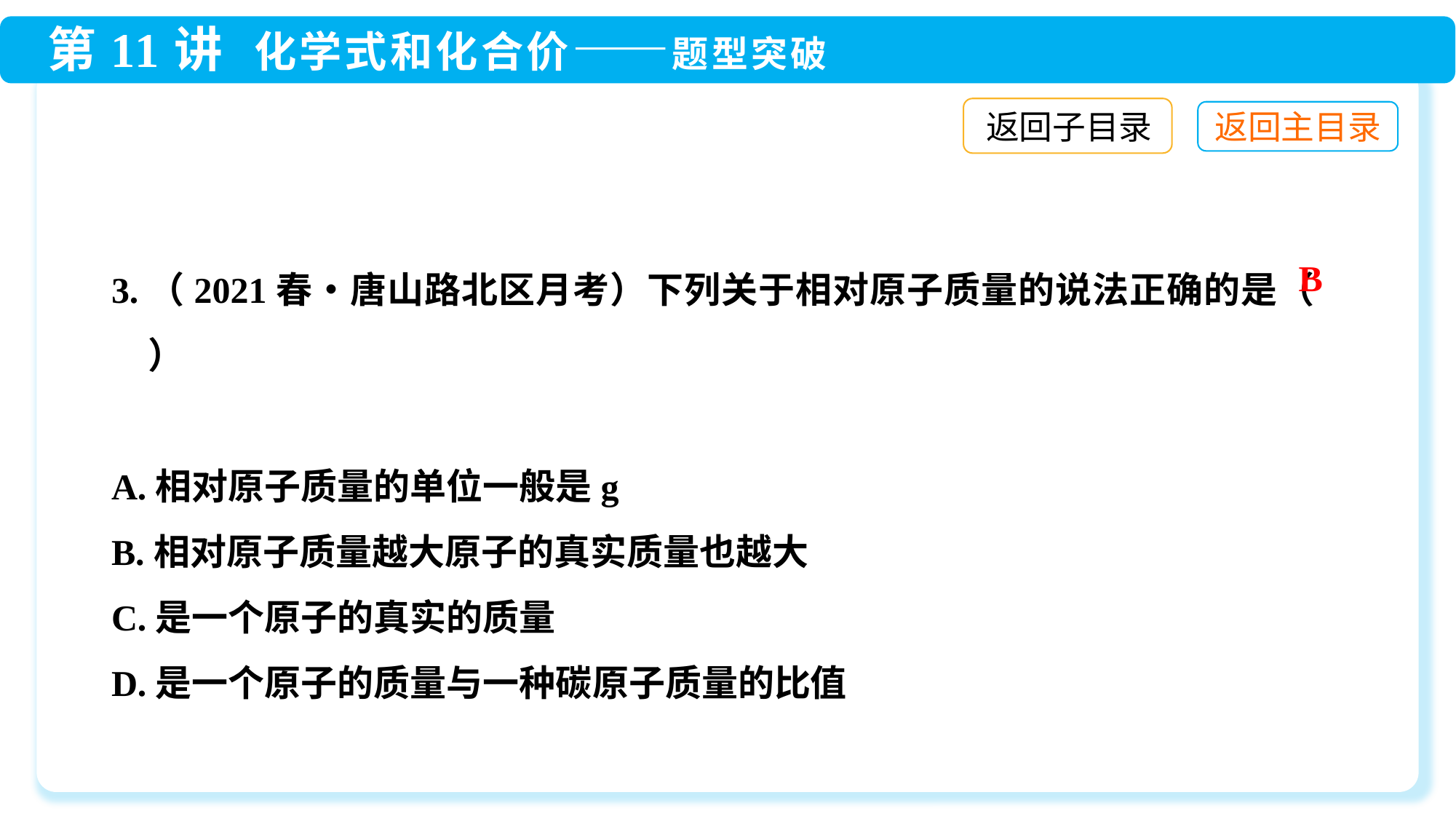

返回子目录
3.（2021春•唐山路北区月考）下列关于相对原子质量的说法正确的是（　　）

A.相对原子质量的单位一般是g
B.相对原子质量越大原子的真实质量也越大
C.是一个原子的真实的质量
D.是一个原子的质量与一种碳原子质量的比值
B